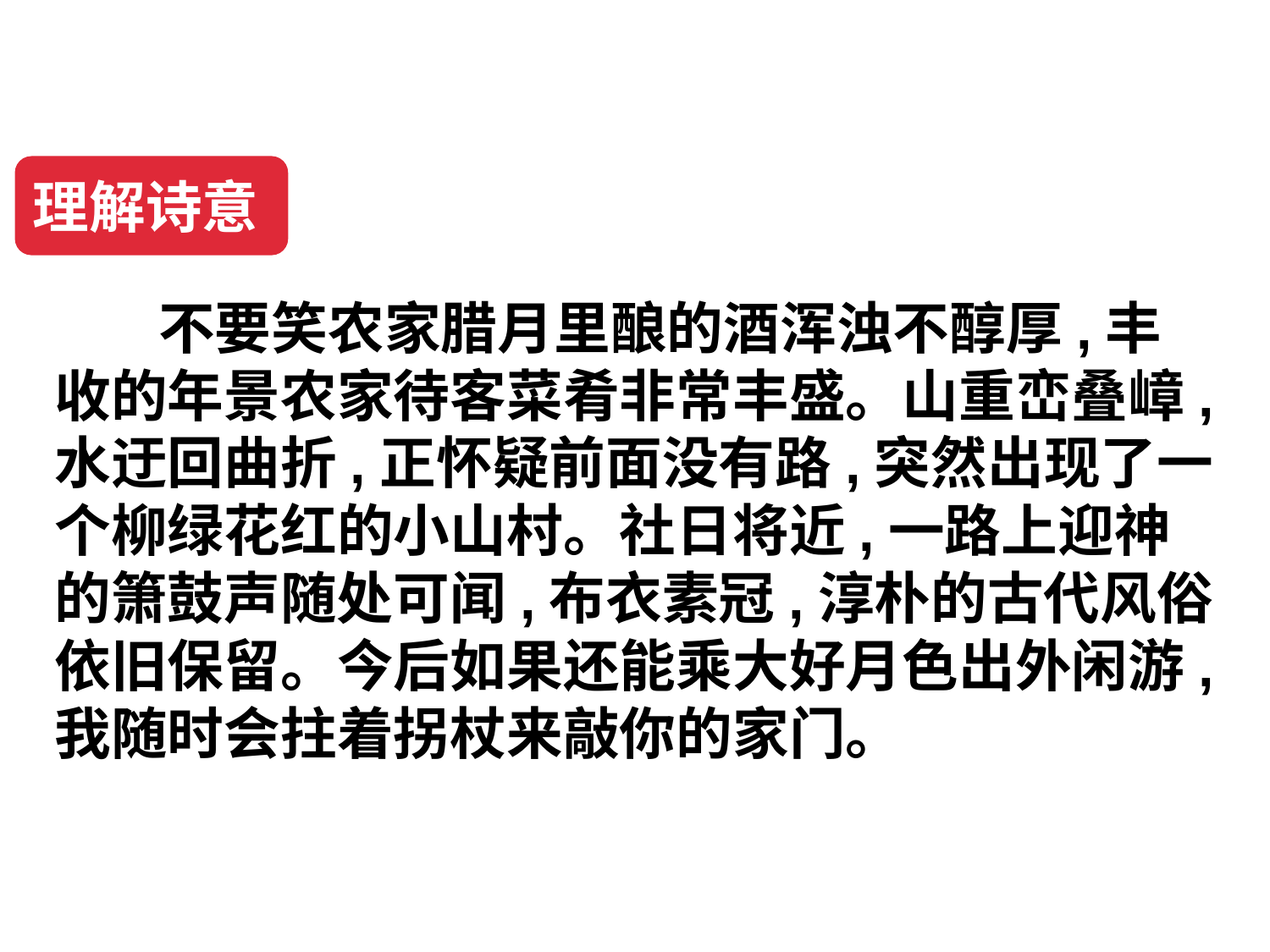

理解诗意
       不要笑农家腊月里酿的酒浑浊不醇厚,丰收的年景农家待客菜肴非常丰盛。山重峦叠嶂,水迂回曲折,正怀疑前面没有路,突然出现了一个柳绿花红的小山村。社日将近,一路上迎神的箫鼓声随处可闻,布衣素冠,淳朴的古代风俗依旧保留。今后如果还能乘大好月色出外闲游,我随时会拄着拐杖来敲你的家门。